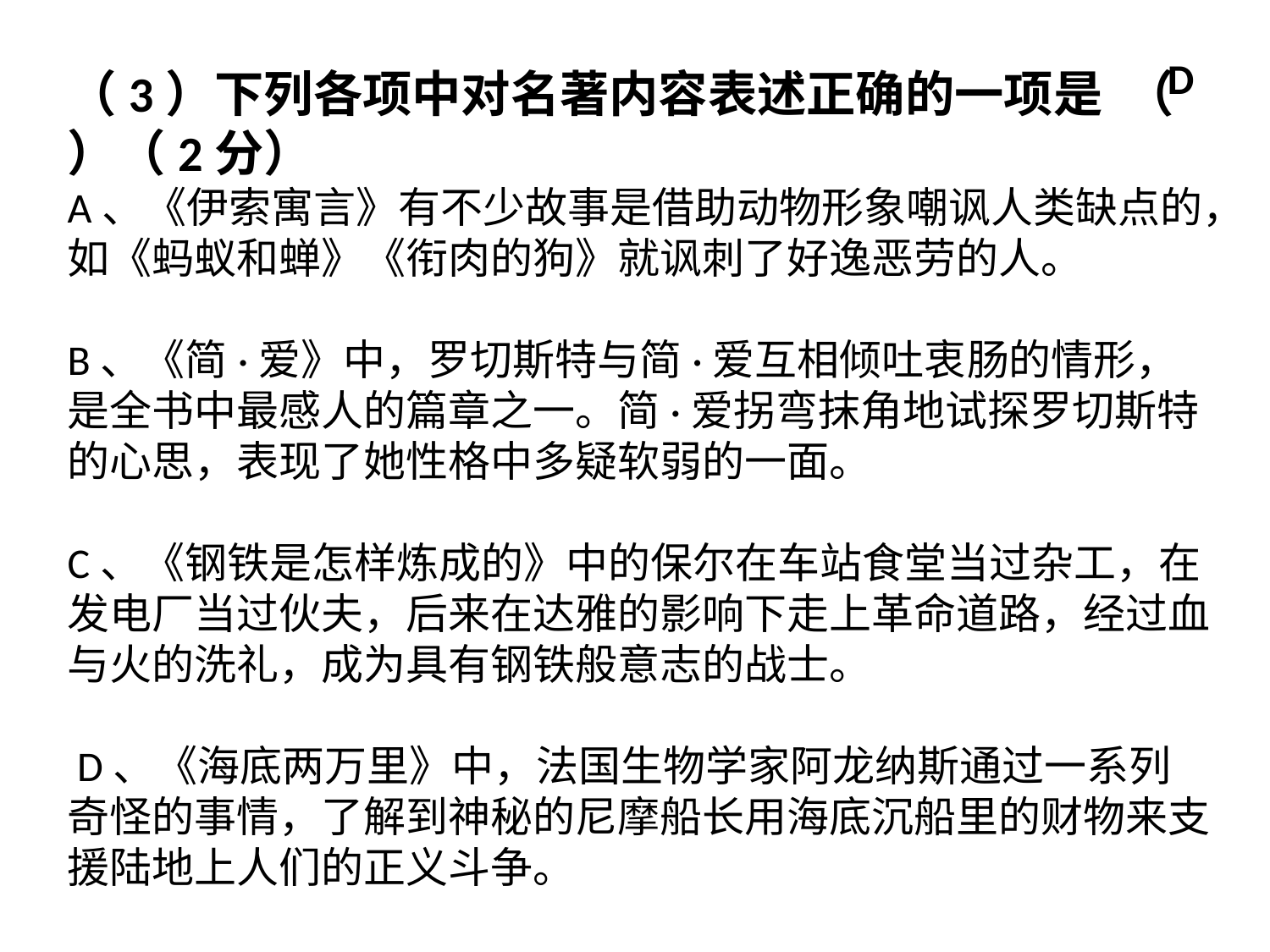

D
（3）下列各项中对名著内容表述正确的一项是  （    ）（2分）
A、《伊索寓言》有不少故事是借助动物形象嘲讽人类缺点的，如《蚂蚁和蝉》《衔肉的狗》就讽刺了好逸恶劳的人。

B、《简·爱》中，罗切斯特与简·爱互相倾吐衷肠的情形，是全书中最感人的篇章之一。简·爱拐弯抹角地试探罗切斯特的心思，表现了她性格中多疑软弱的一面。

C、《钢铁是怎样炼成的》中的保尔在车站食堂当过杂工，在发电厂当过伙夫，后来在达雅的影响下走上革命道路，经过血与火的洗礼，成为具有钢铁般意志的战士。

 D、《海底两万里》中，法国生物学家阿龙纳斯通过一系列奇怪的事情，了解到神秘的尼摩船长用海底沉船里的财物来支援陆地上人们的正义斗争。